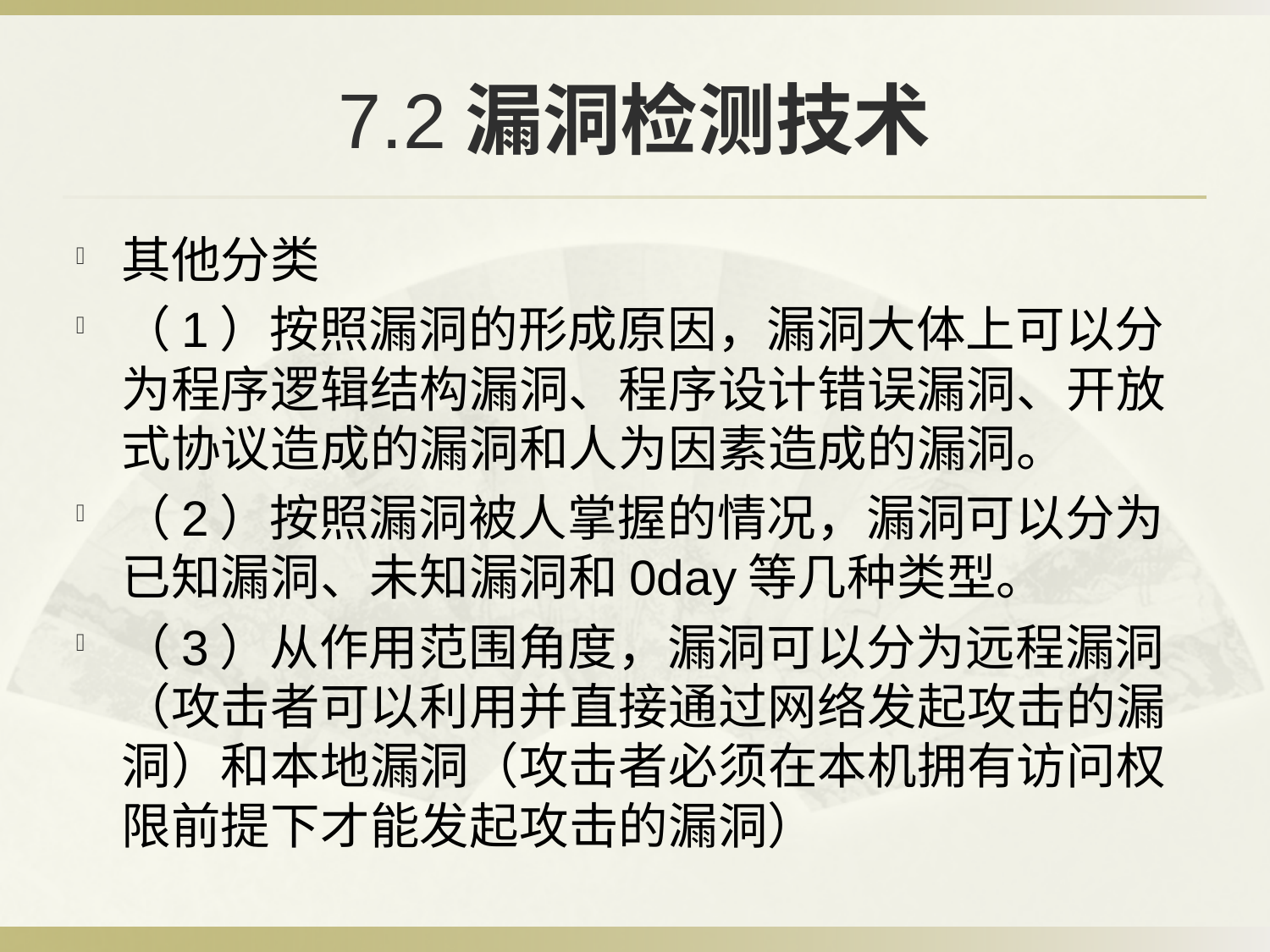

# 7.2漏洞检测技术
其他分类
（1）按照漏洞的形成原因，漏洞大体上可以分为程序逻辑结构漏洞、程序设计错误漏洞、开放式协议造成的漏洞和人为因素造成的漏洞。
（2）按照漏洞被人掌握的情况，漏洞可以分为已知漏洞、未知漏洞和0day等几种类型。
（3）从作用范围角度，漏洞可以分为远程漏洞（攻击者可以利用并直接通过网络发起攻击的漏洞）和本地漏洞（攻击者必须在本机拥有访问权限前提下才能发起攻击的漏洞）